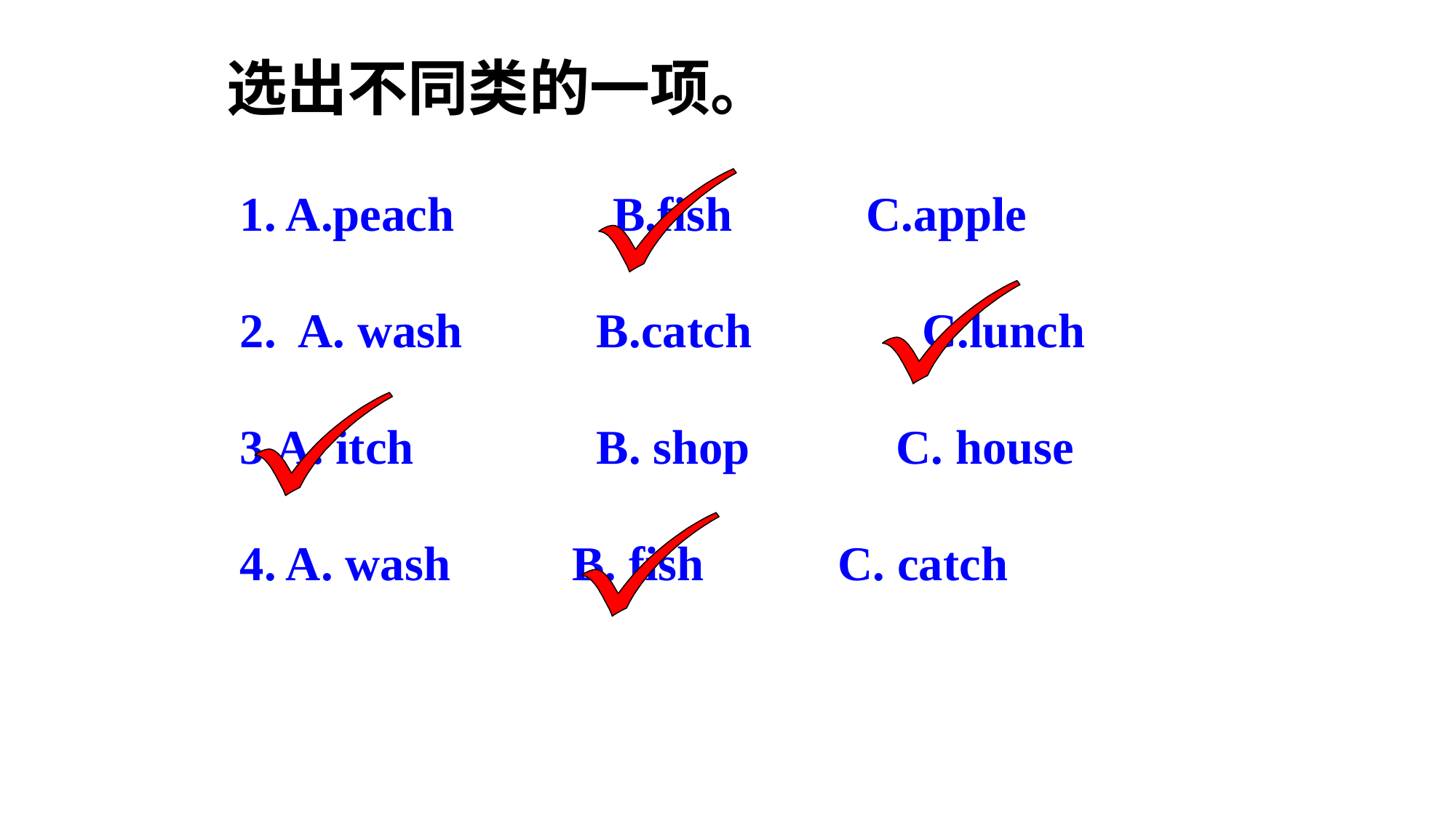

选出不同类的一项。

1. A.peach             B.fish           C.apple

2.  A. wash           B.catch              C.lunch

3.A. itch               B. shop            C. house

4. A. wash          B. fish           C. catch